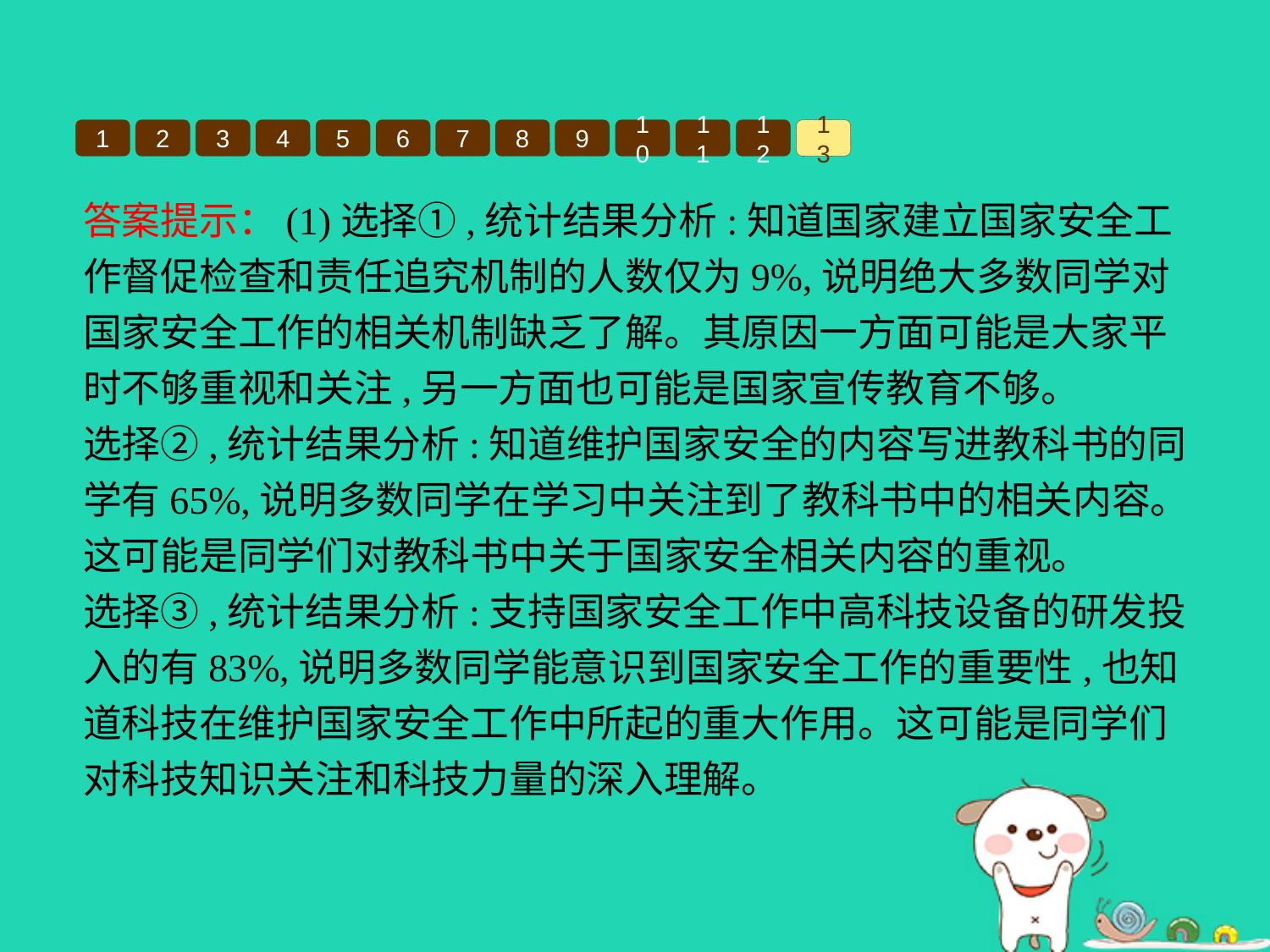

1
2
3
4
5
6
7
8
9
10
11
12
13
答案提示：(1)选择①,统计结果分析:知道国家建立国家安全工作督促检查和责任追究机制的人数仅为9%,说明绝大多数同学对国家安全工作的相关机制缺乏了解。其原因一方面可能是大家平时不够重视和关注,另一方面也可能是国家宣传教育不够。
选择②,统计结果分析:知道维护国家安全的内容写进教科书的同学有65%,说明多数同学在学习中关注到了教科书中的相关内容。这可能是同学们对教科书中关于国家安全相关内容的重视。
选择③,统计结果分析:支持国家安全工作中高科技设备的研发投入的有83%,说明多数同学能意识到国家安全工作的重要性,也知道科技在维护国家安全工作中所起的重大作用。这可能是同学们对科技知识关注和科技力量的深入理解。